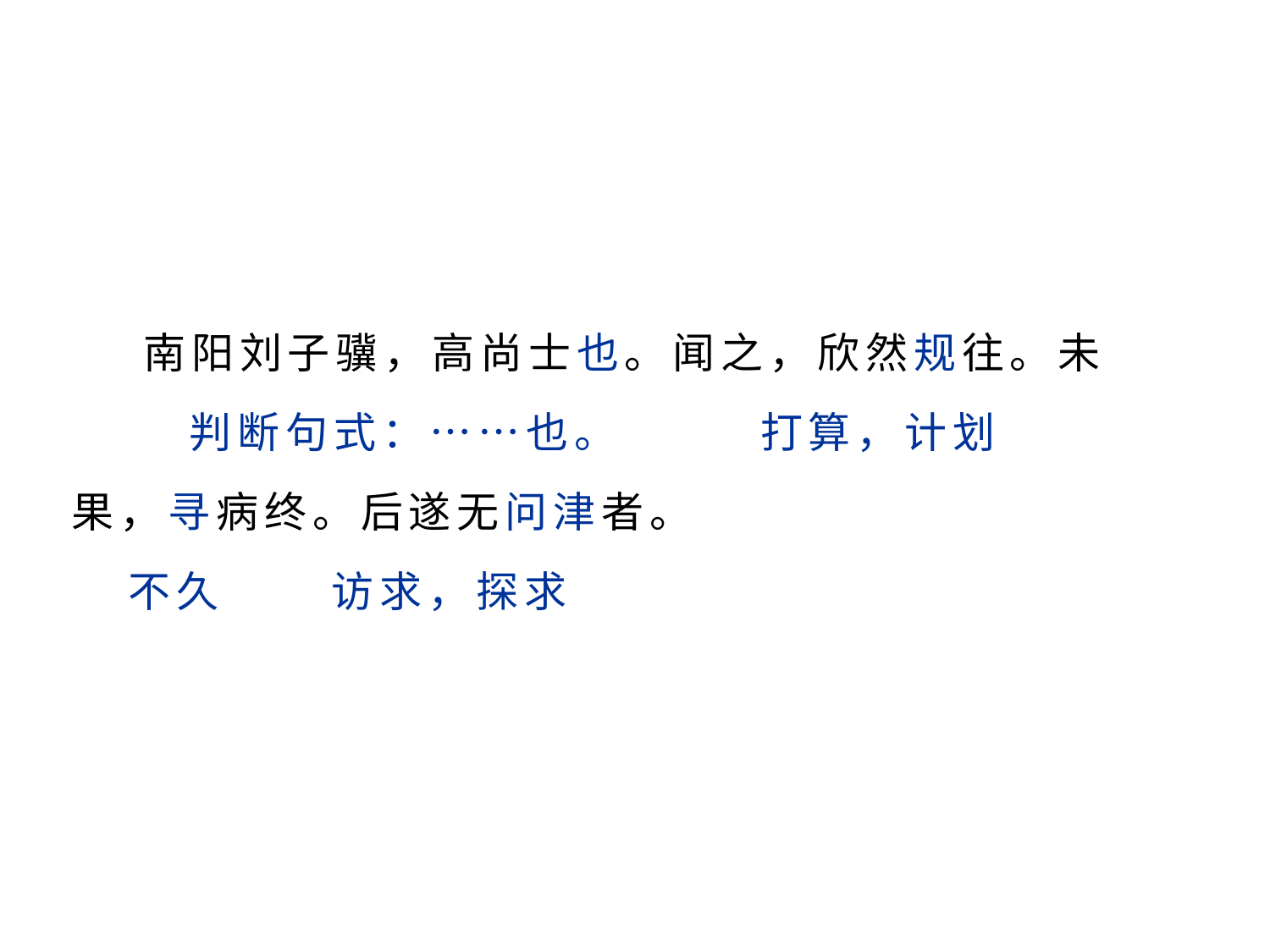

南阳刘子骥，高尚士也。闻之，欣然规往。未
       判断句式：……也。         打算，计划
果，寻病终。后遂无问津者。
   不久       访求，探求